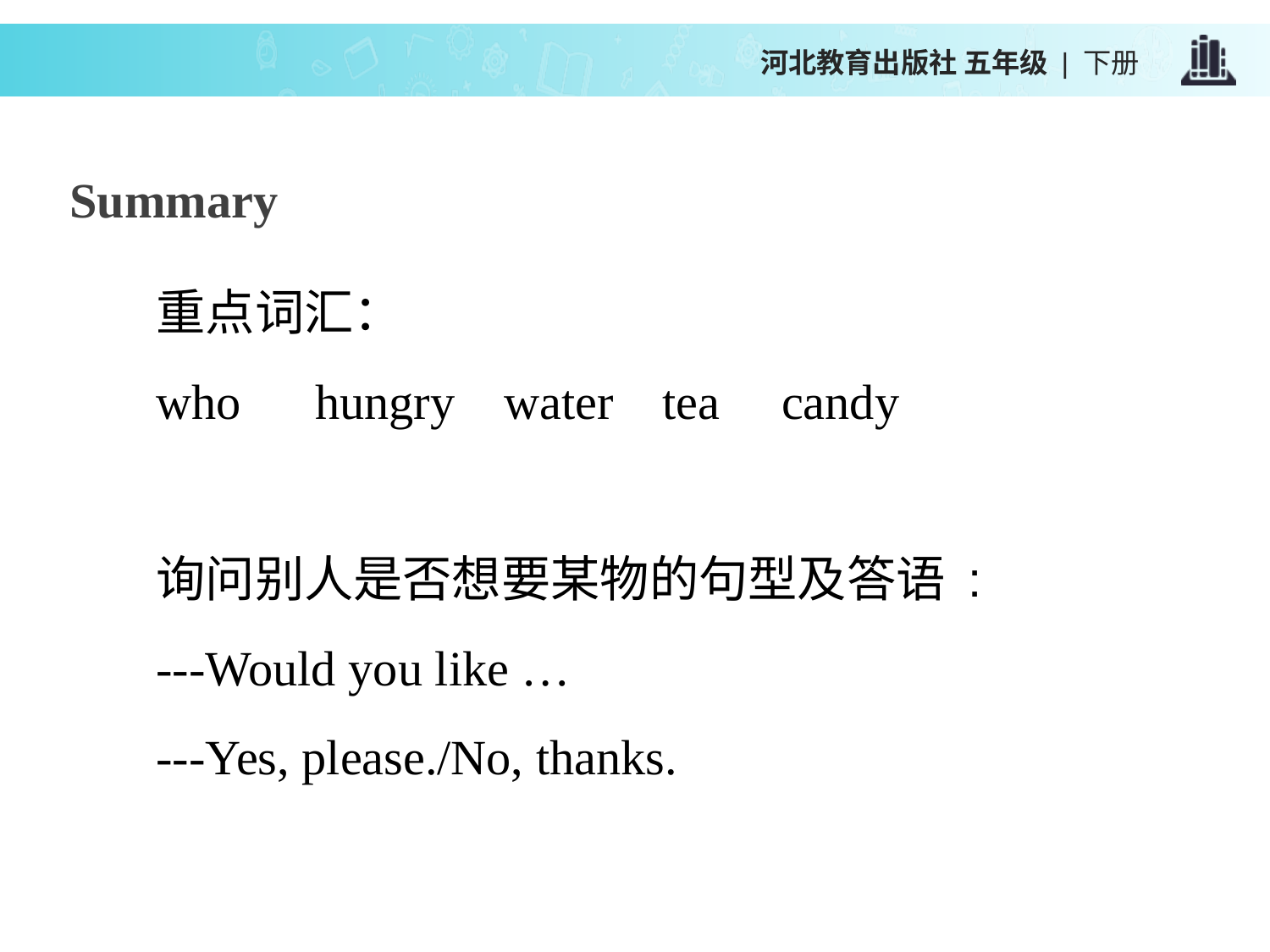

河北教育出版社 五年级 | 下册
Summary
重点词汇：
who      hungry    water    tea     candy

询问别人是否想要某物的句型及答语 :
---Would you like …
---Yes, please./No, thanks.